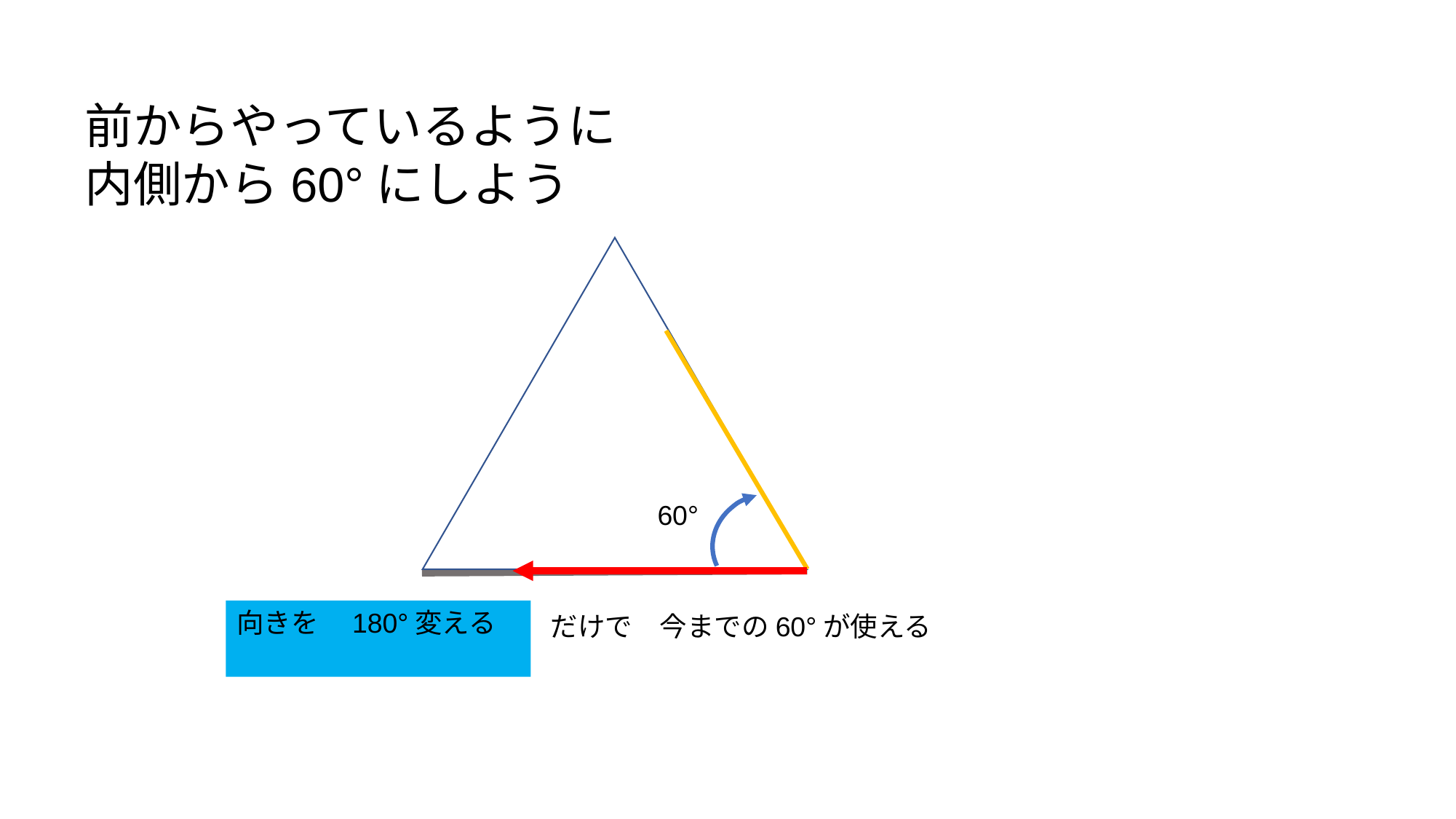

前からやっているように
内側から60°にしよう

60°

向きを　180°変える
　だけで　今までの60°が使える